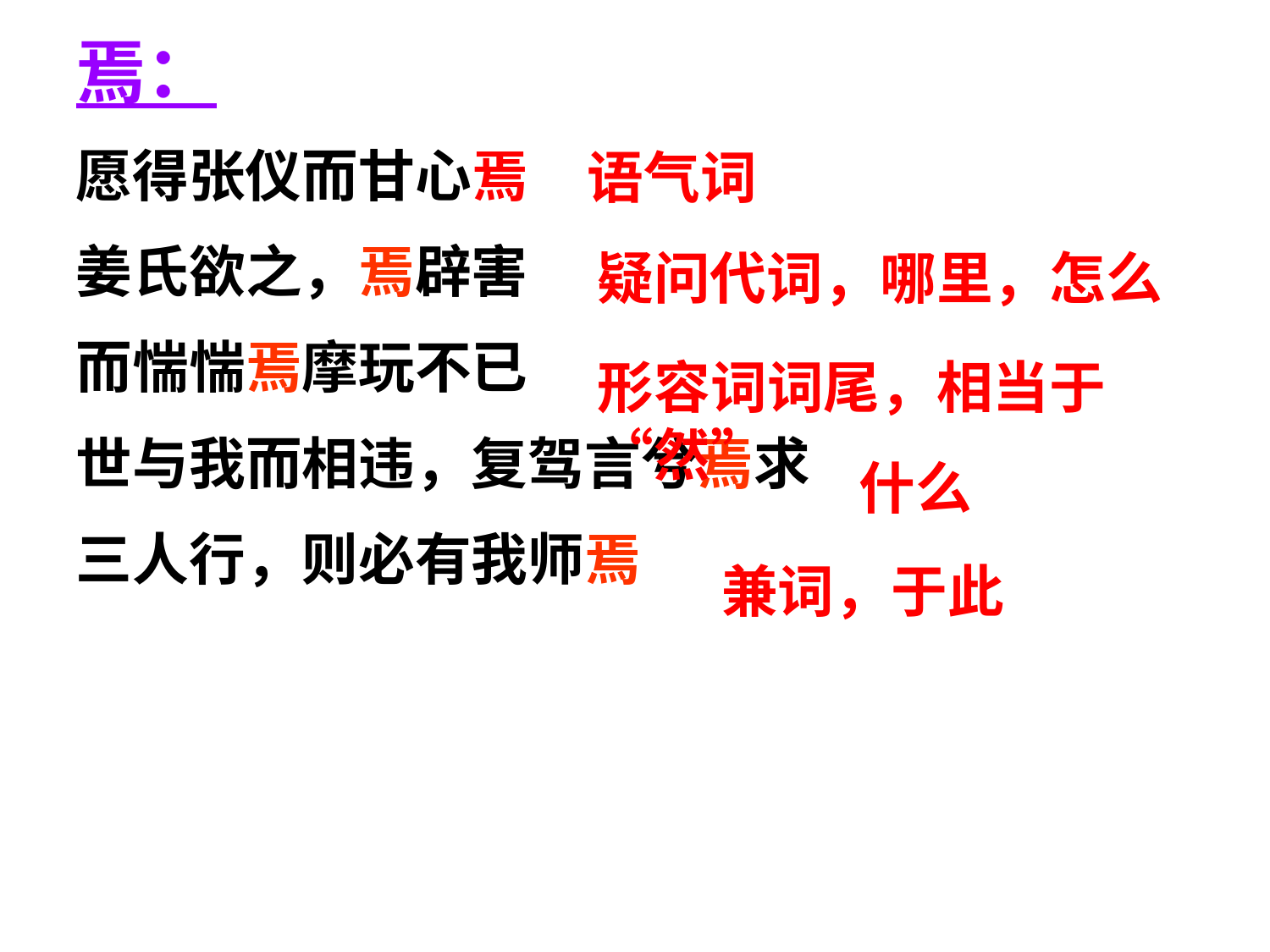

焉：
愿得张仪而甘心焉
姜氏欲之，焉辟害
而惴惴焉摩玩不已
世与我而相违，复驾言兮焉求
三人行，则必有我师焉
语气词
疑问代词，哪里，怎么
形容词词尾，相当于“然”
什么
兼词，于此